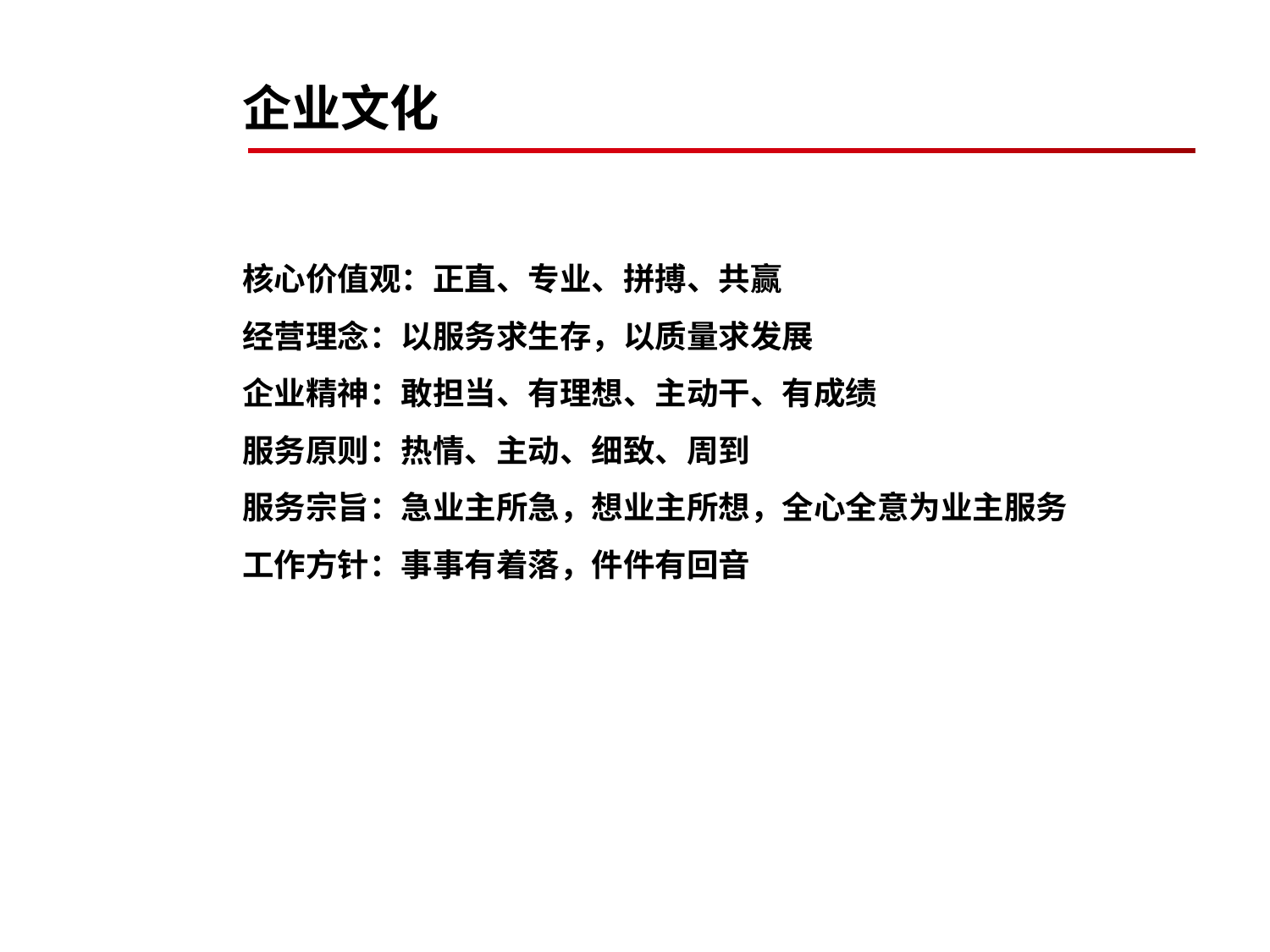

企业文化
核心价值观：正直、专业、拼搏、共赢
经营理念：以服务求生存，以质量求发展
企业精神：敢担当、有理想、主动干、有成绩
服务原则：热情、主动、细致、周到
服务宗旨：急业主所急，想业主所想，全心全意为业主服务
工作方针：事事有着落，件件有回音